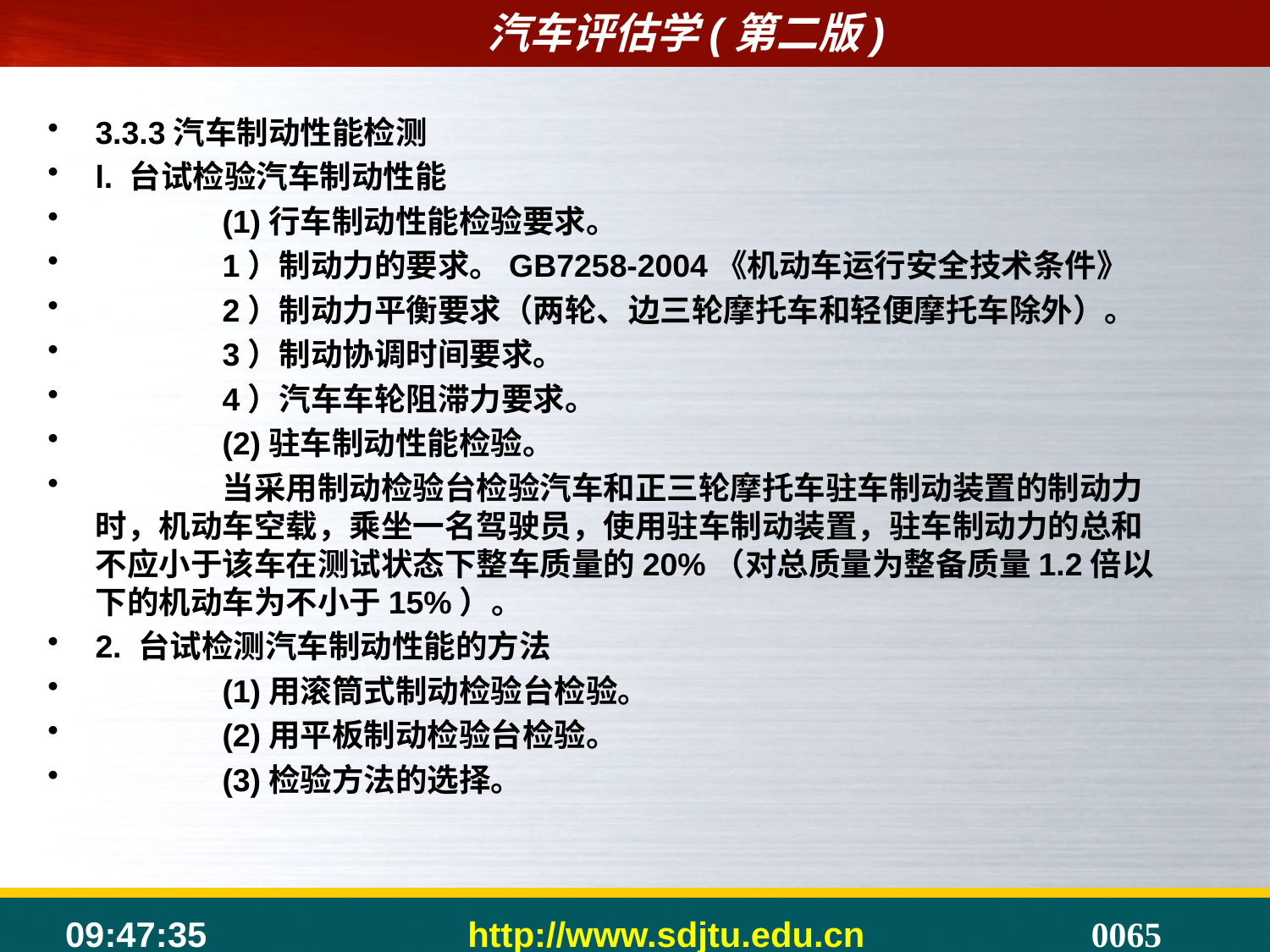

3.3.3汽车制动性能检测
l. 台试检验汽车制动性能
	(1)行车制动性能检验要求。
	1）制动力的要求。GB7258-2004《机动车运行安全技术条件》
	2）制动力平衡要求（两轮、边三轮摩托车和轻便摩托车除外）。
	3）制动协调时间要求。
	4）汽车车轮阻滞力要求。
	(2)驻车制动性能检验。
	当采用制动检验台检验汽车和正三轮摩托车驻车制动装置的制动力时，机动车空载，乘坐一名驾驶员，使用驻车制动装置，驻车制动力的总和不应小于该车在测试状态下整车质量的20%（对总质量为整备质量1.2倍以下的机动车为不小于15%）。
2. 台试检测汽车制动性能的方法
	(1)用滚筒式制动检验台检验。
	(2)用平板制动检验台检验。
	(3)检验方法的选择。